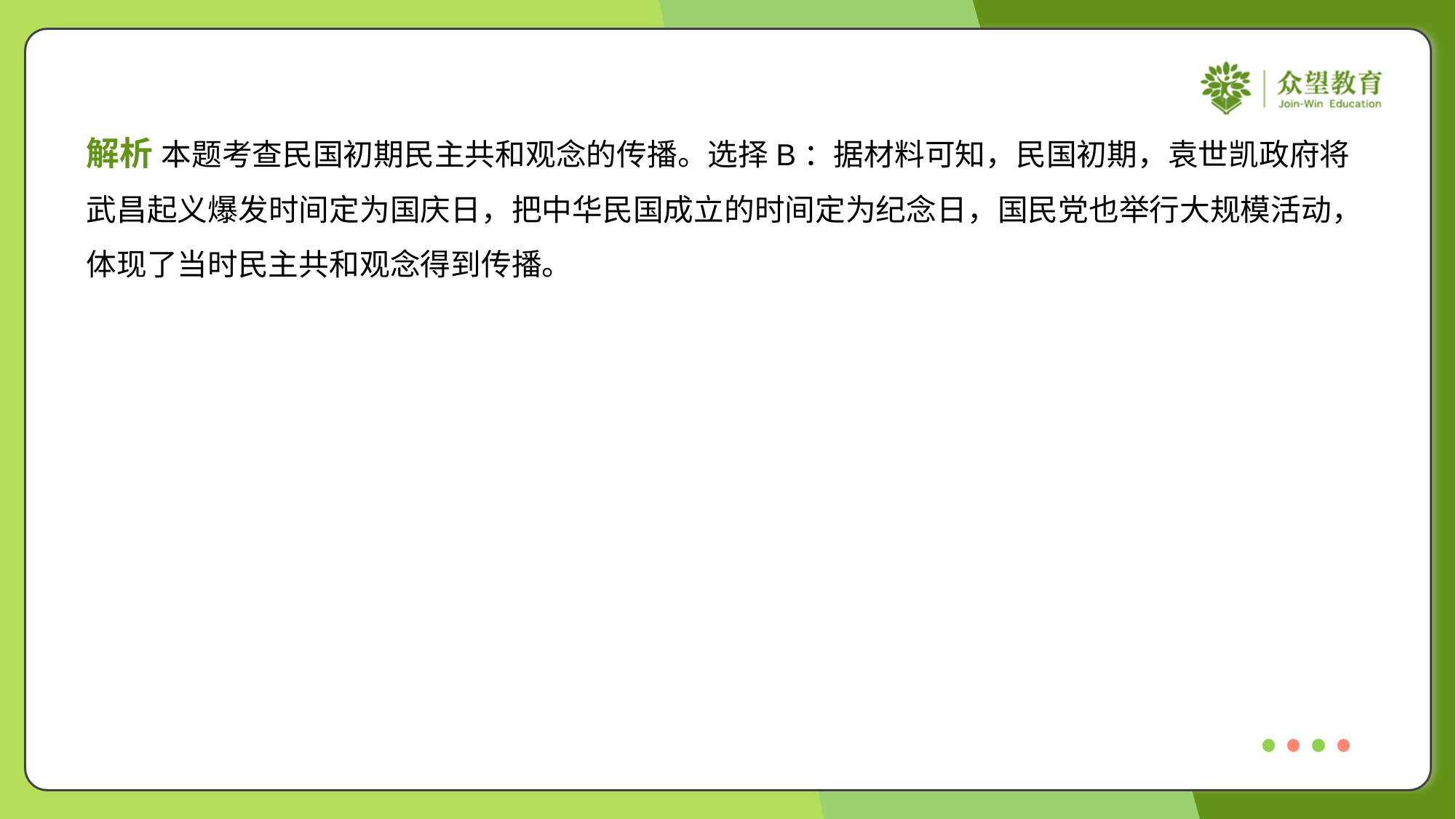

解析 本题考查民国初期民主共和观念的传播。选择B：据材料可知，民国初期，袁世凯政府将
武昌起义爆发时间定为国庆日，把中华民国成立的时间定为纪念日，国民党也举行大规模活动，
体现了当时民主共和观念得到传播。